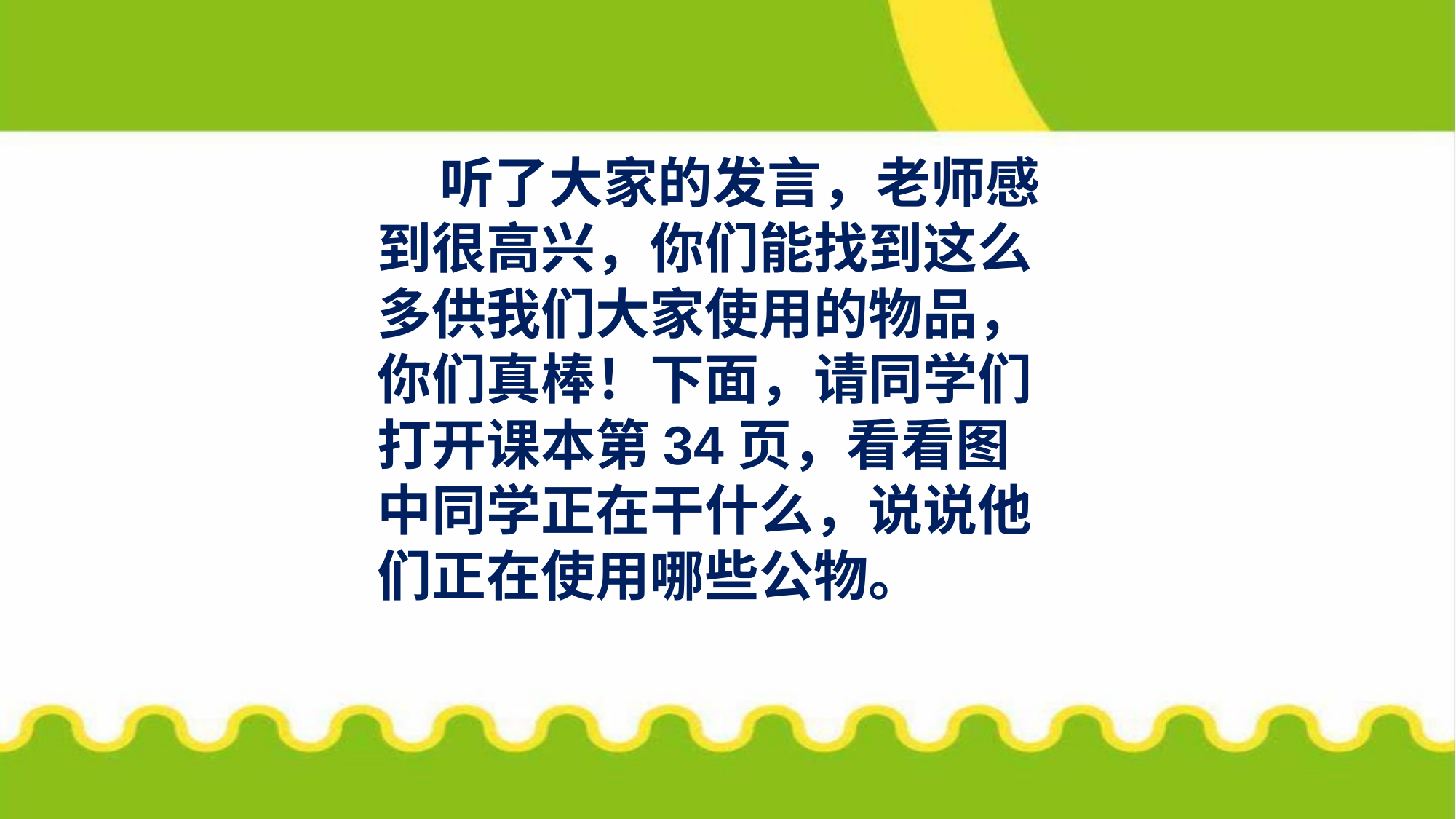

听了大家的发言，老师感到很高兴，你们能找到这么多供我们大家使用的物品，你们真棒！下面，请同学们打开课本第34页，看看图中同学正在干什么，说说他们正在使用哪些公物。